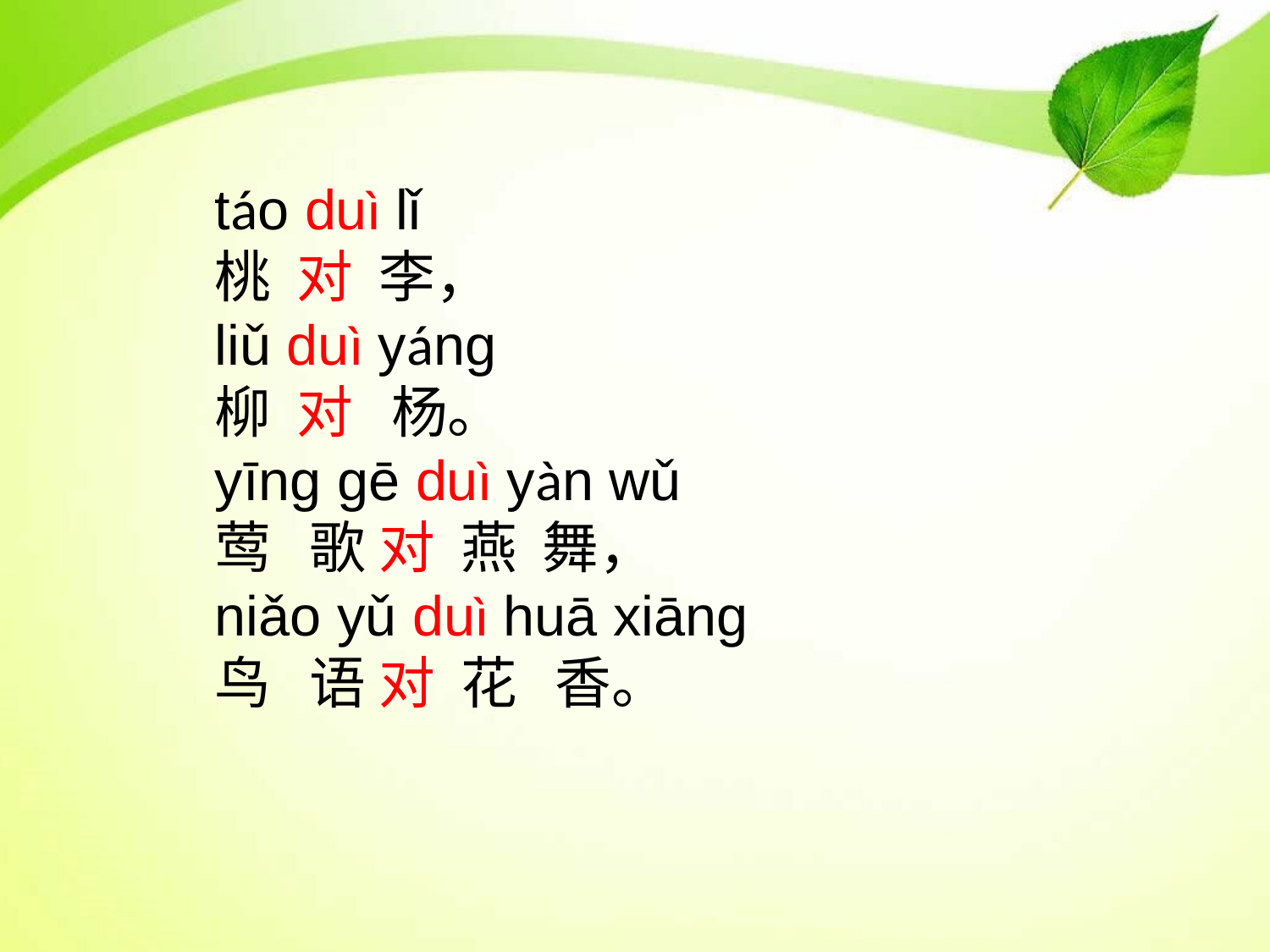

táo duì lǐ
桃  对  李，
liǔ duì yánɡ
柳  对   杨。
yīnɡ ɡē duì yàn wǔ
莺   歌 对  燕  舞，
niǎo yǔ duì huā xiānɡ
鸟   语 对  花   香。